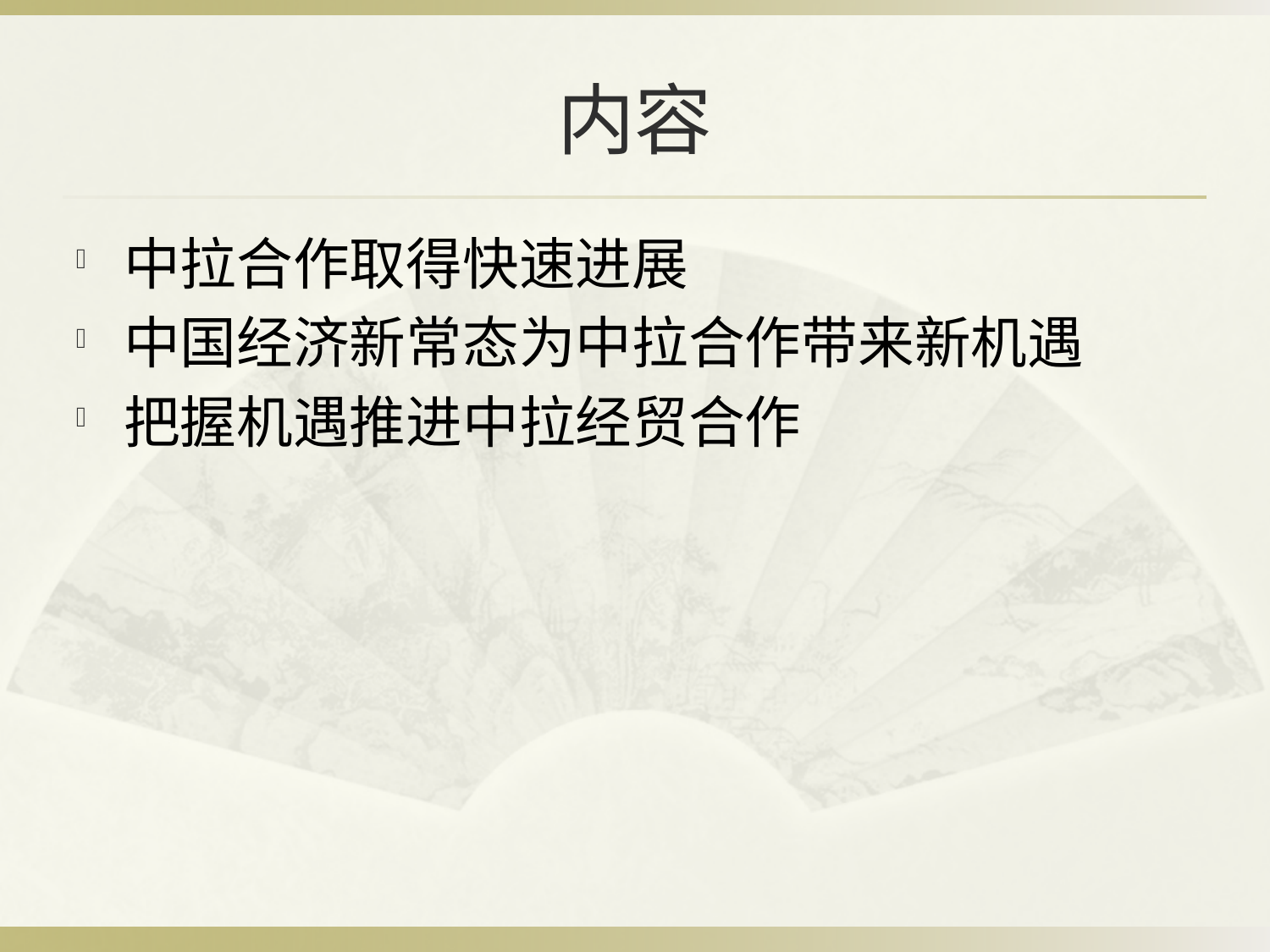

# 内容
中拉合作取得快速进展
中国经济新常态为中拉合作带来新机遇
把握机遇推进中拉经贸合作